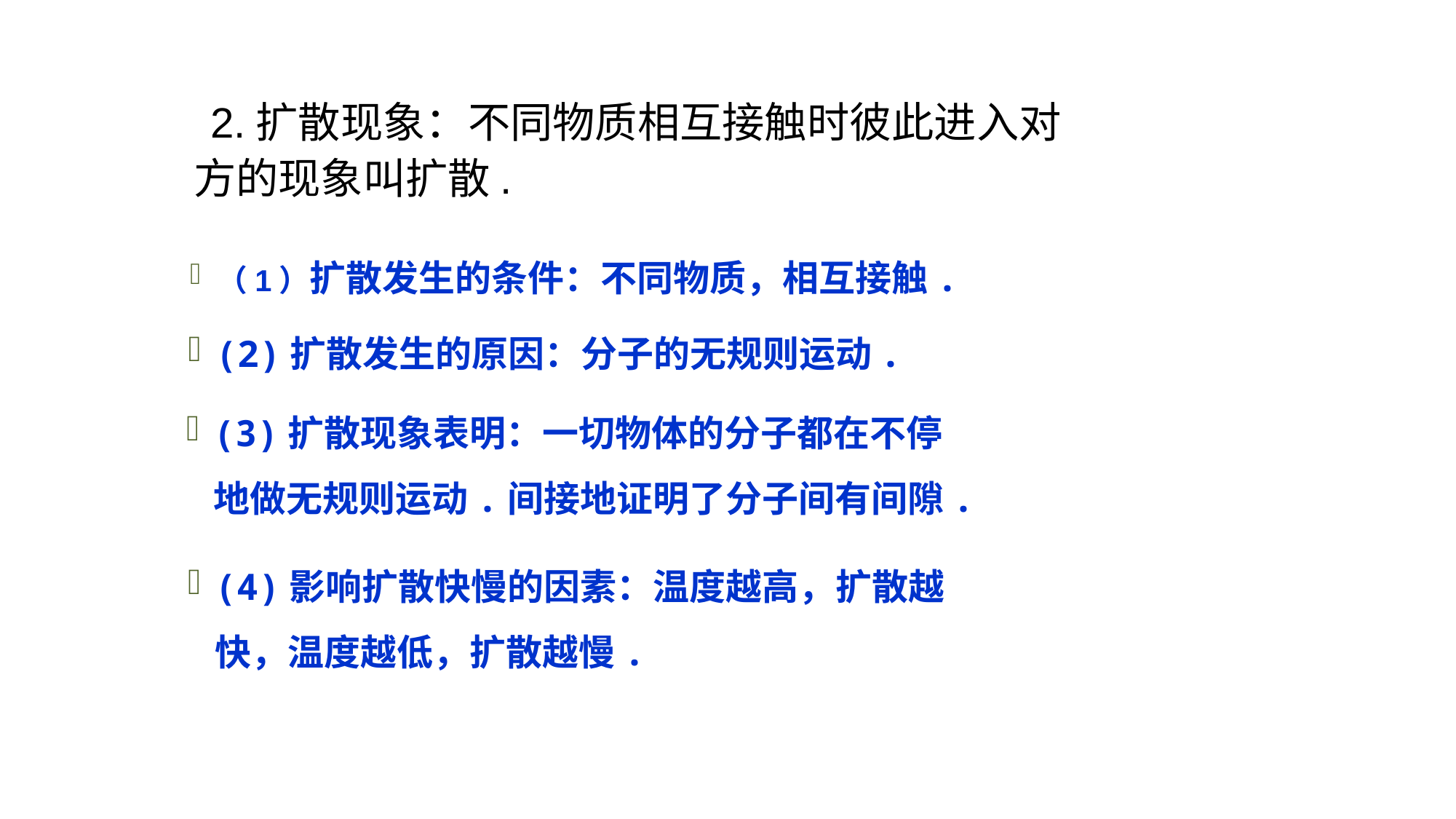

2.扩散现象：不同物质相互接触时彼此进入对方的现象叫扩散.
（1）扩散发生的条件：不同物质，相互接触.

(2)扩散发生的原因：分子的无规则运动.

(3)扩散现象表明：一切物体的分子都在不停地做无规则运动.间接地证明了分子间有间隙.

(4)影响扩散快慢的因素：温度越高，扩散越快，温度越低，扩散越慢.